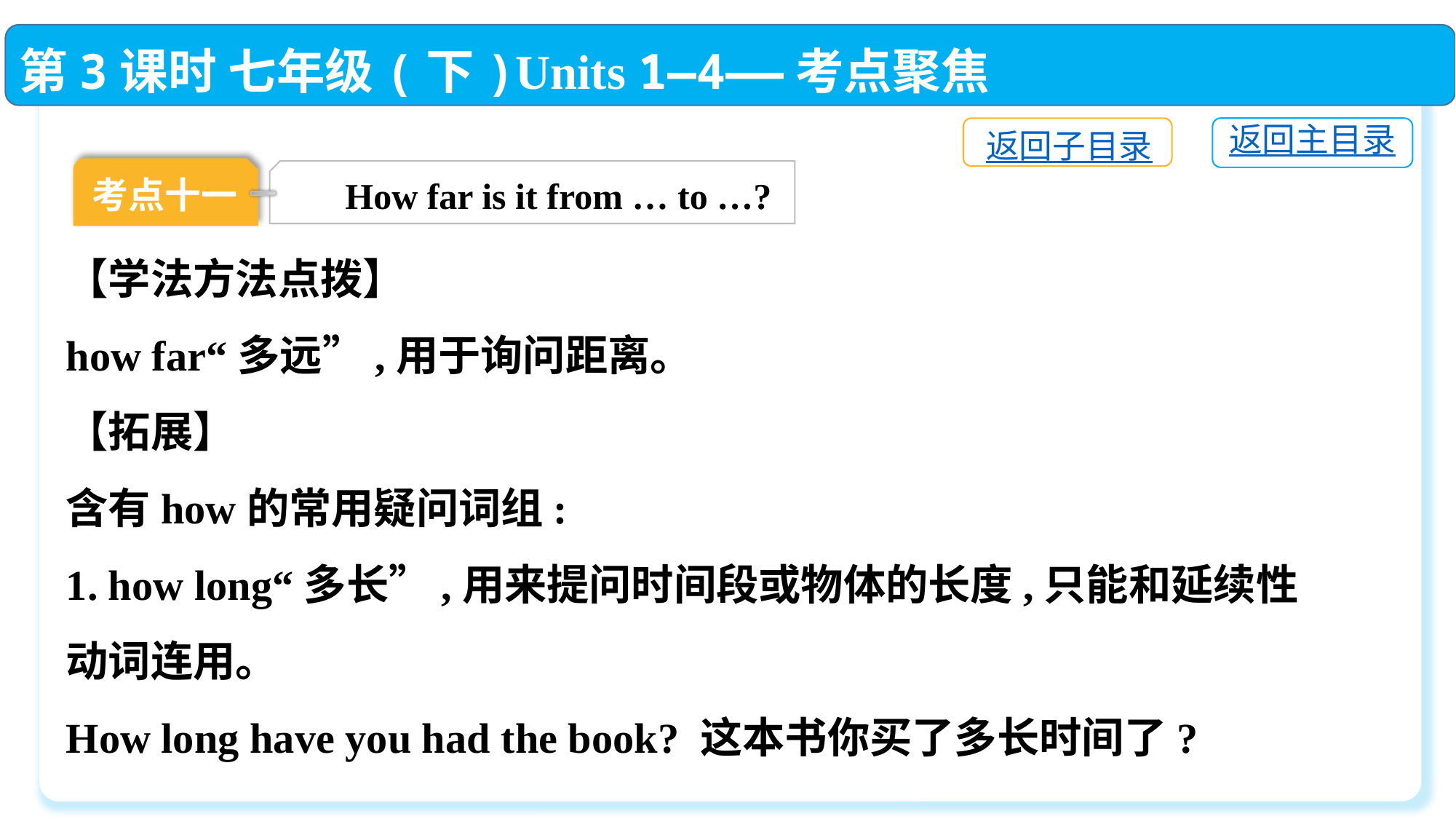

第3课时 七年级(下)Units 1—4——考点聚焦

返回主目录

返回子目录
考点十一
How far is it from … to …?

【学法方法点拨】
how far“多远”,用于询问距离。
【拓展】
含有how的常用疑问词组:
1. how long“多长”,用来提问时间段或物体的长度,只能和延续性动词连用。
How long have you had the book? 这本书你买了多长时间了?